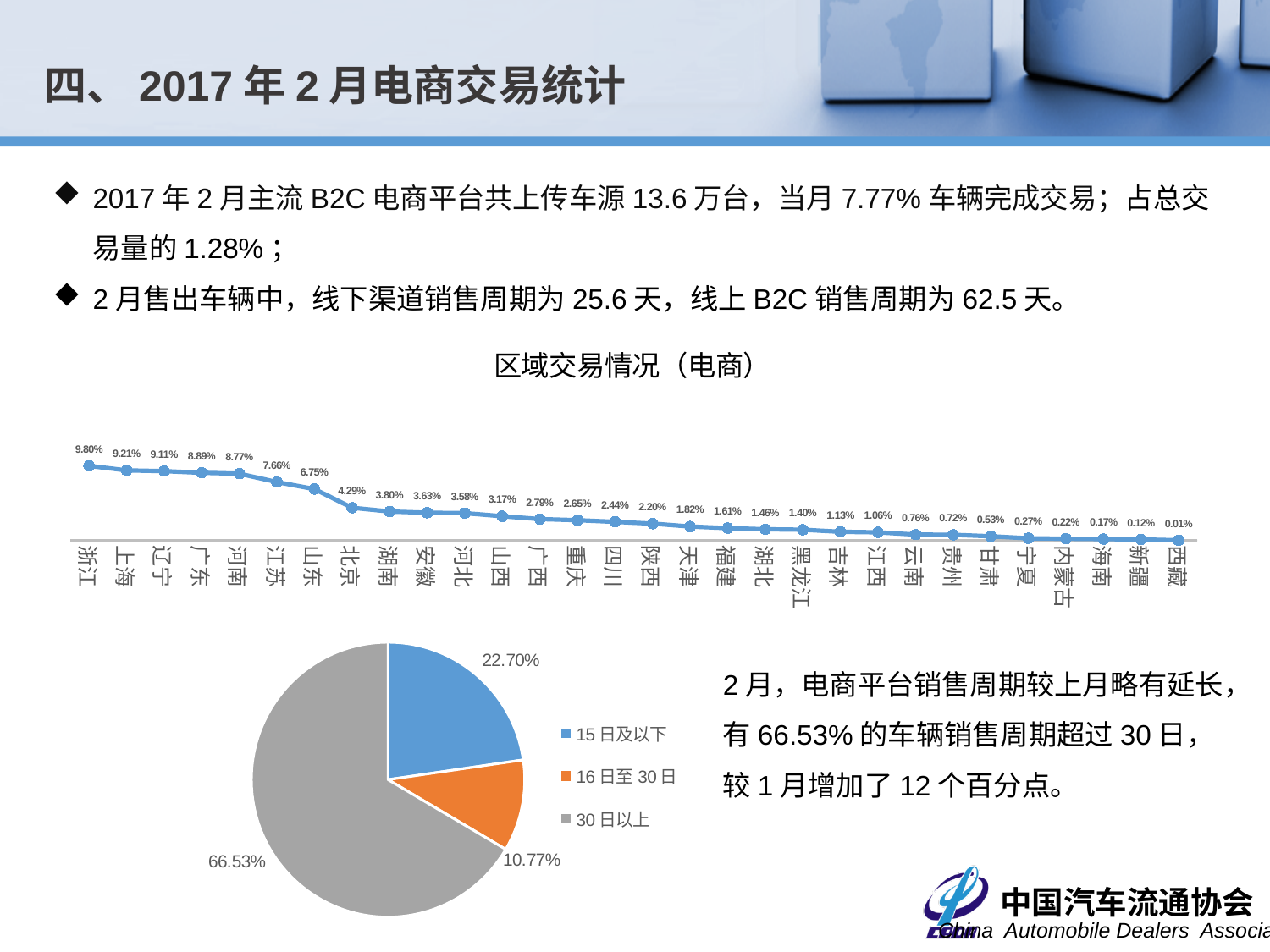

四、2017年2月电商交易统计
2017年2月主流B2C电商平台共上传车源13.6万台，当月7.77%车辆完成交易；占总交易量的1.28%；
2月售出车辆中，线下渠道销售周期为25.6天，线上B2C销售周期为62.5天。

### Chart: 区域交易情况（电商）

| Category | 比例 |
|---|---|
| 浙江 | 0.0980186785371389 |
| 上海 | 0.0920834424369381 |
| 辽宁 | 0.0911233307148468 |
| 广东 | 0.0889412586191848 |
| 河南 | 0.087719298245614 |
| 江苏 | 0.0766343719996509 |
| 山东 | 0.0674696691978703 |
| 北京 | 0.0428558959588025 |
| 湖南 | 0.0379680544645195 |
| 安徽 | 0.0363096796718164 |
| 河北 | 0.0357859823688575 |
| 山西 | 0.0316836868290128 |
| 广西 | 0.0279305228244741 |
| 重庆 | 0.0265339966832504 |
| 四川 | 0.0243519245875884 |
| 陕西 | 0.0219952867242734 |
| 天津 | 0.0181548398359082 |
| 福建 | 0.0160600506240726 |
| 湖北 | 0.0145762415990224 |
| 黑龙江 | 0.0139652614122371 |
| 吉林 | 0.0112594920136161 |
| 江西 | 0.0105612289430043 |
| 云南 | 0.0075936108929039 |
| 贵州 | 0.00724447935759798 |
| 甘肃 | 0.00532425591341538 |
| 宁夏 | 0.00270576939862093 |
| 内蒙古 | 0.00218207209566204 |
| 海南 | 0.00165837479270315 |
| 新疆 | 0.00122196037357074 |
| 西藏 | 8.72828838264816e-05 |

### Chart

| Category | 销量占比 |
|---|---|
| 15日及以下 | 0.227008652657602 |
| 16日至30日 | 0.107694684796045 |
| 30日以上 | 0.665296662546354 |
2月，电商平台销售周期较上月略有延长，有66.53%的车辆销售周期超过30日，较1月增加了12个百分点。